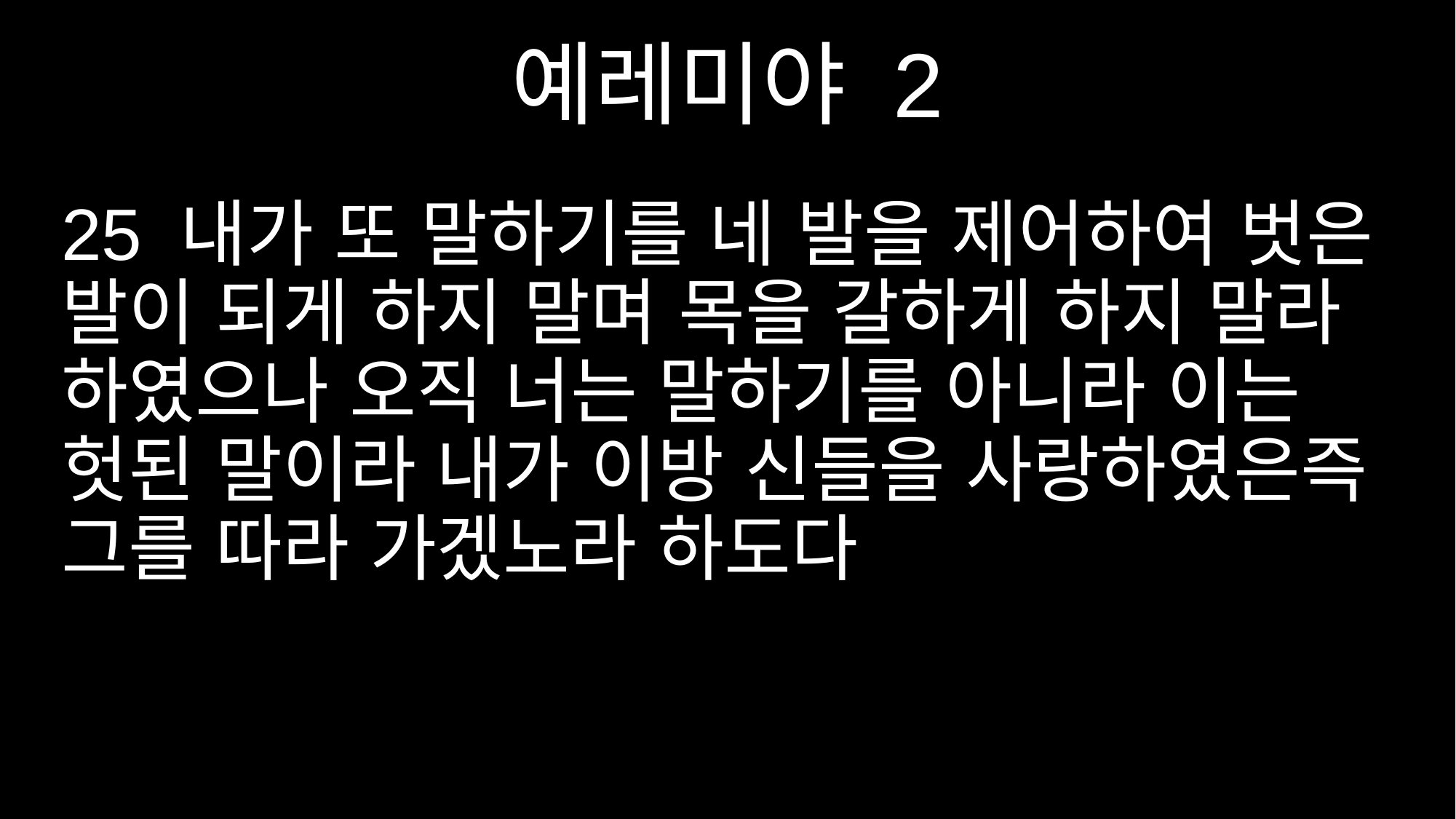

예레미야 2
25 내가 또 말하기를 네 발을 제어하여 벗은 발이 되게 하지 말며 목을 갈하게 하지 말라 하였으나 오직 너는 말하기를 아니라 이는 헛된 말이라 내가 이방 신들을 사랑하였은즉 그를 따라 가겠노라 하도다